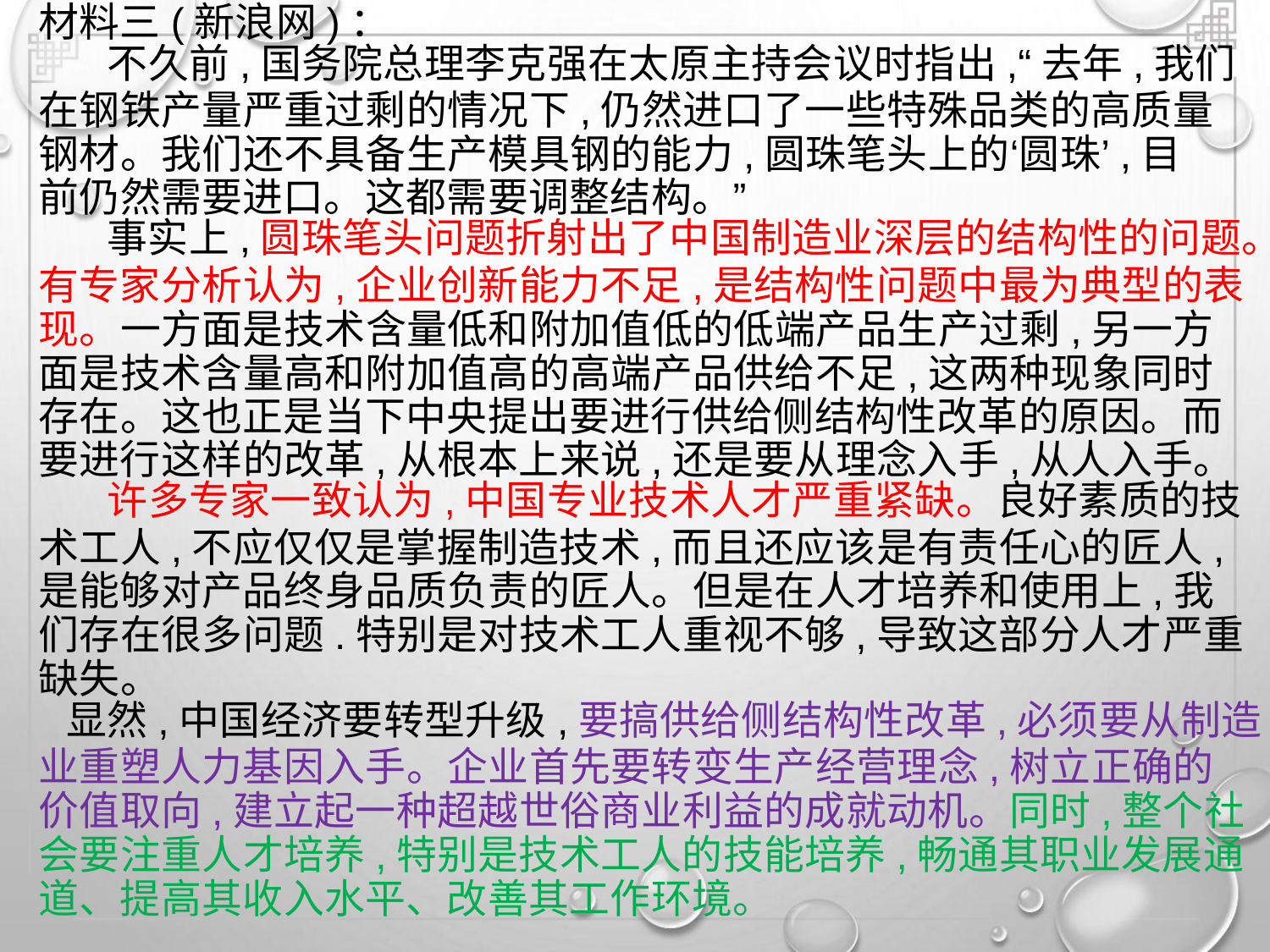

材料三(新浪网)：
不久前,国务院总理李克强在太原主持会议时指出,“去年,我们
在钢铁产量严重过剩的情况下,仍然进口了一些特殊品类的高质量
钢材。我们还不具备生产模具钢的能力,圆珠笔头上的‘圆珠’,目
前仍然需要进口。这都需要调整结构。”
事实上,圆珠笔头问题折射出了中国制造业深层的结构性的问题。
有专家分析认为,企业创新能力不足,是结构性问题中最为典型的表
现。一方面是技术含量低和附加值低的低端产品生产过剩,另一方
面是技术含量高和附加值高的高端产品供给不足,这两种现象同时
存在。这也正是当下中央提出要进行供给侧结构性改革的原因。而
要进行这样的改革,从根本上来说,还是要从理念入手,从人入手。
许多专家一致认为,中国专业技术人才严重紧缺。良好素质的技
术工人,不应仅仅是掌握制造技术,而且还应该是有责任心的匠人,
是能够对产品终身品质负责的匠人。但是在人才培养和使用上,我
们存在很多问题.特别是对技术工人重视不够,导致这部分人才严重
缺失。
显然,中国经济要转型升级,要搞供给侧结构性改革,必须要从制造
业重塑人力基因入手。企业首先要转变生产经营理念,树立正确的
价值取向,建立起一种超越世俗商业利益的成就动机。同时,整个社
会要注重人才培养,特别是技术工人的技能培养,畅通其职业发展通
道、提高其收入水平、改善其工作环境。